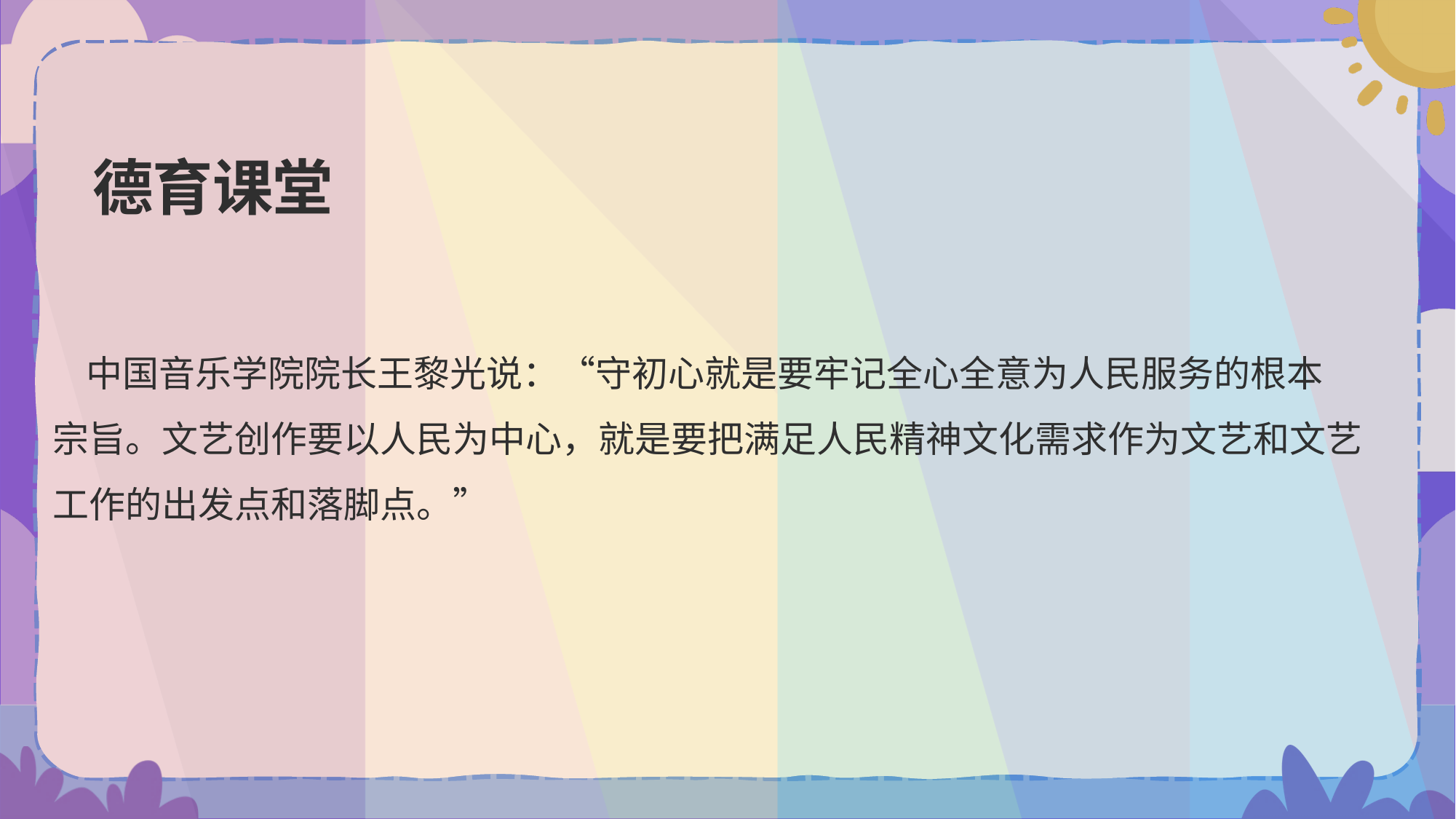

# 德育课堂
   中国音乐学院院长王黎光说：“守初心就是要牢记全心全意为人民服务的根本
宗旨。文艺创作要以人民为中心，就是要把满足人民精神文化需求作为文艺和文艺
工作的出发点和落脚点。”